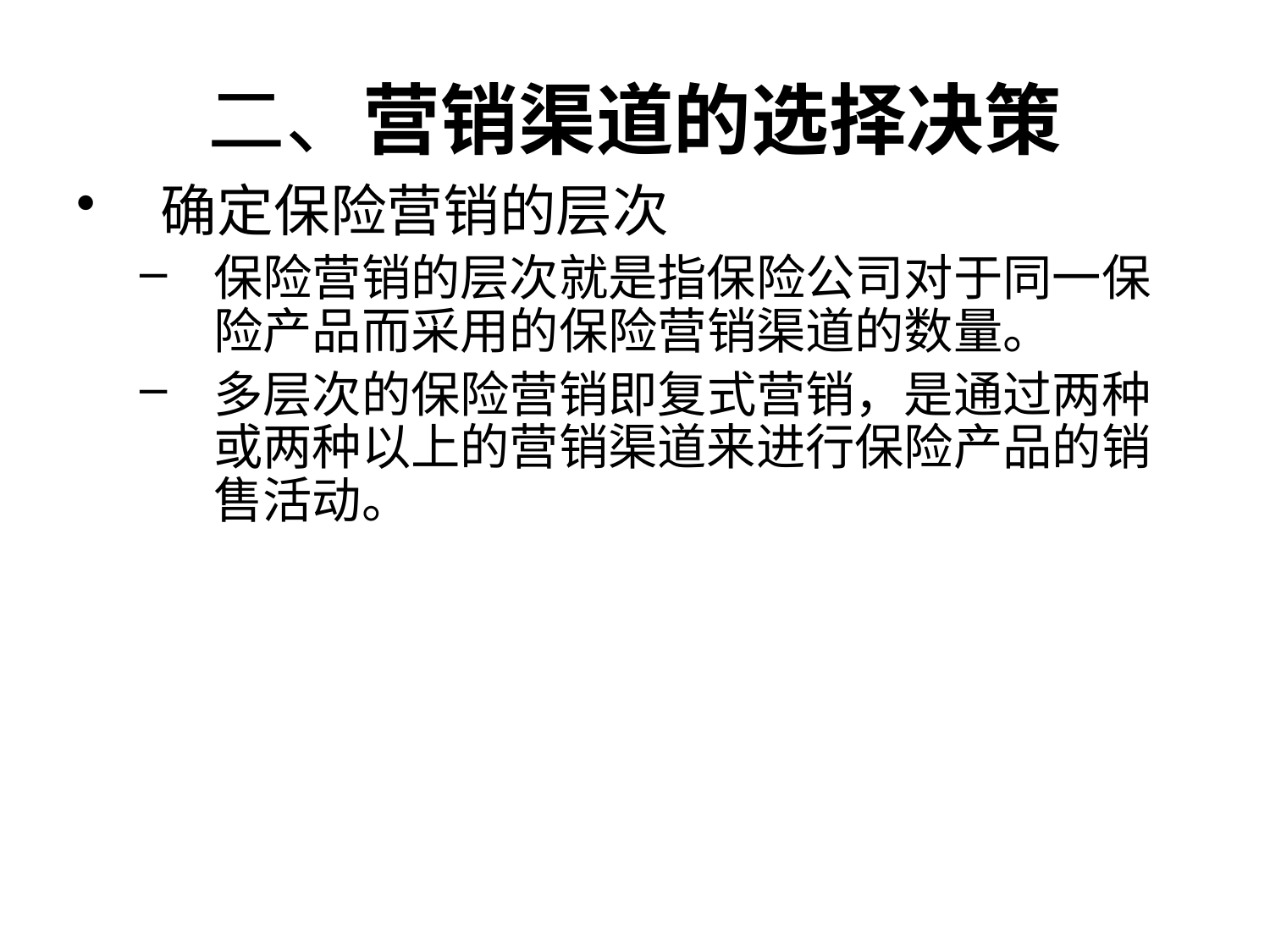

# 二、营销渠道的选择决策
确定保险营销的层次
保险营销的层次就是指保险公司对于同一保险产品而采用的保险营销渠道的数量。
多层次的保险营销即复式营销，是通过两种或两种以上的营销渠道来进行保险产品的销售活动。